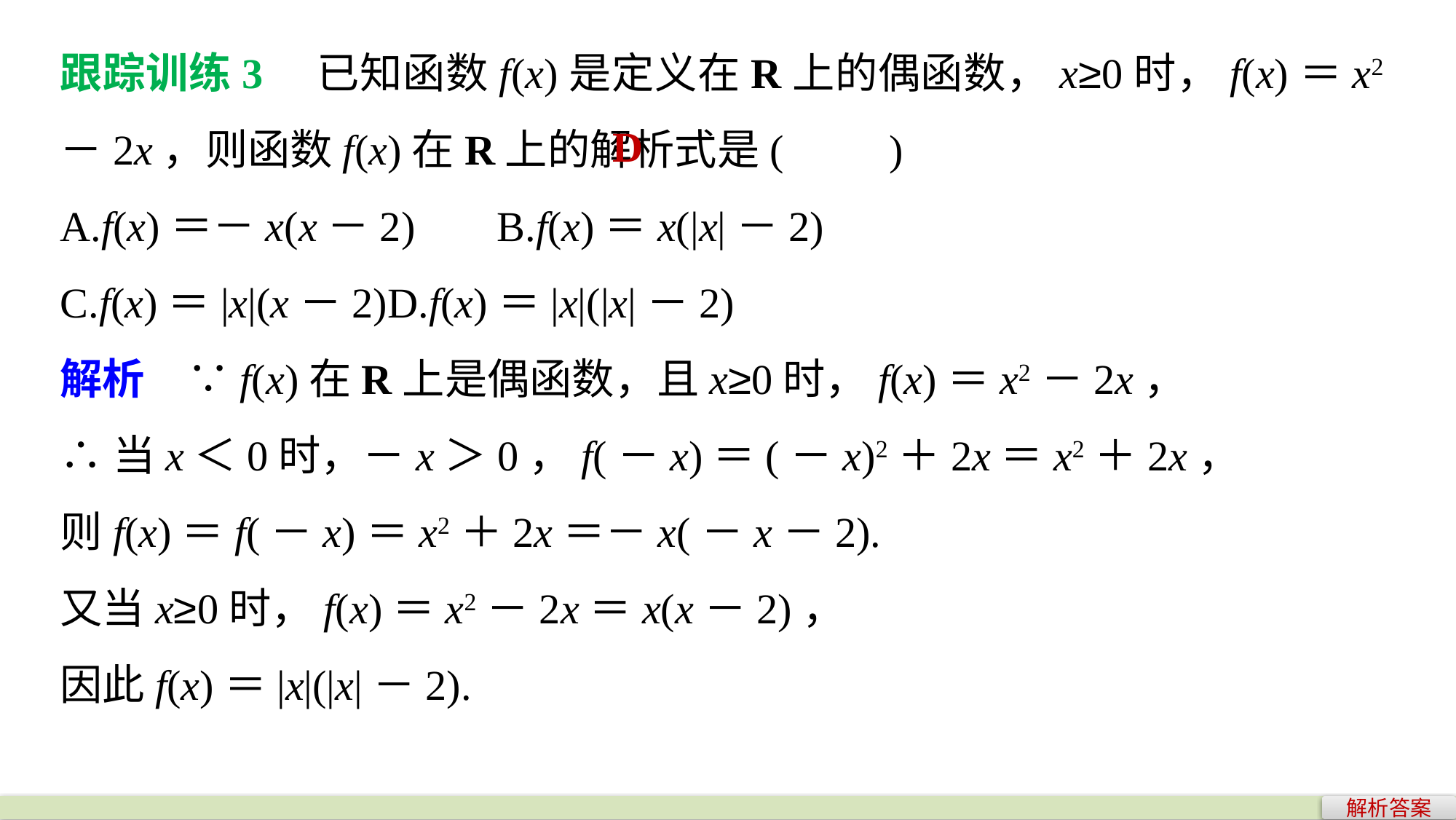

跟踪训练3　已知函数f(x)是定义在R上的偶函数，x≥0时，f(x)＝x2－2x，则函数f(x)在R上的解析式是(　　)
A.f(x)＝－x(x－2)	B.f(x)＝x(|x|－2)
C.f(x)＝|x|(x－2)	D.f(x)＝|x|(|x|－2)
解析　∵f(x)在R上是偶函数，且x≥0时，f(x)＝x2－2x，
∴当x＜0时，－x＞0，f(－x)＝(－x)2＋2x＝x2＋2x，
则f(x)＝f(－x)＝x2＋2x＝－x(－x－2).
又当x≥0时，f(x)＝x2－2x＝x(x－2)，
因此f(x)＝|x|(|x|－2).
D
解析答案